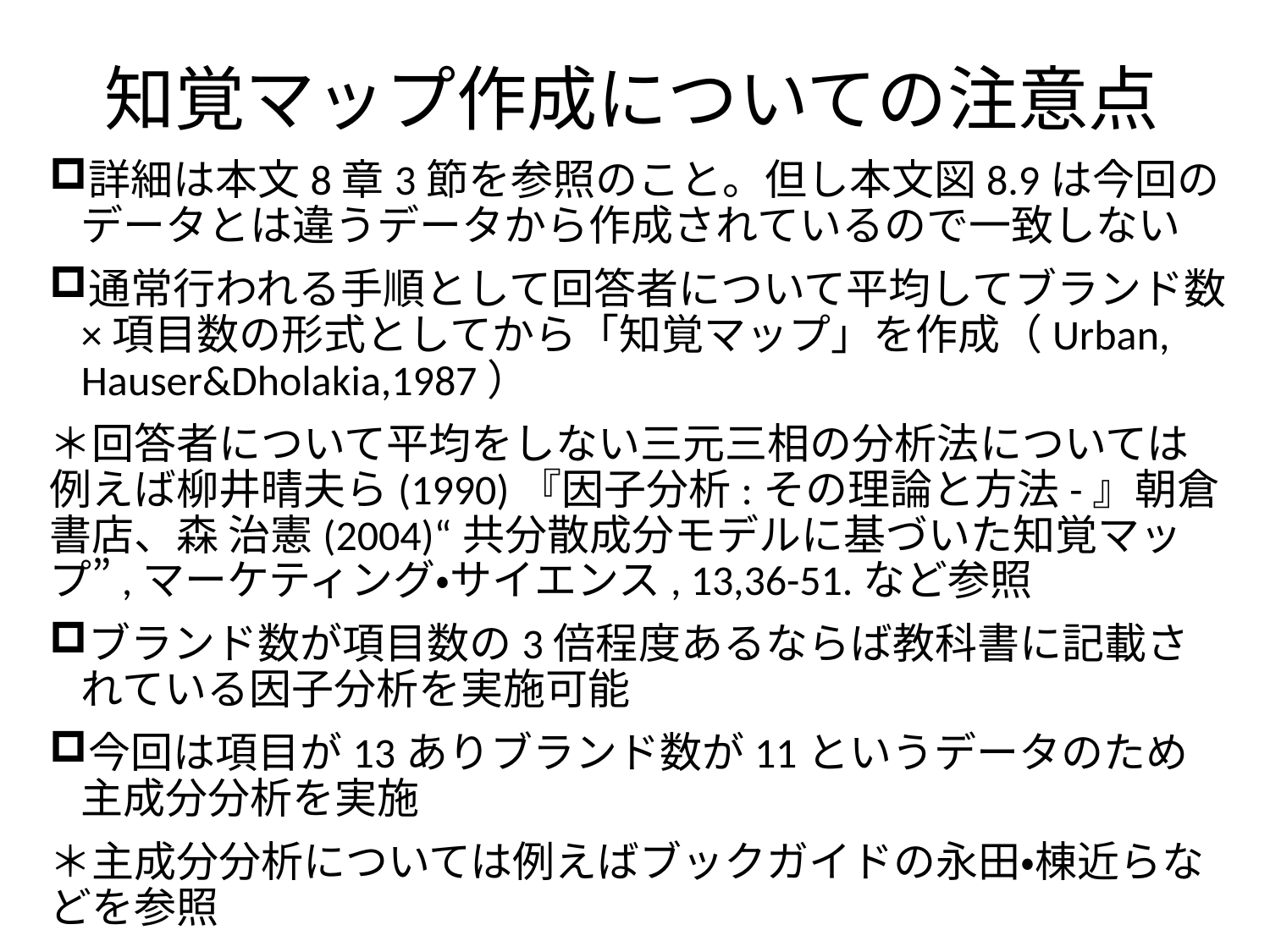

# 知覚マップ作成についての注意点
詳細は本文8章3節を参照のこと。但し本文図8.9は今回のデータとは違うデータから作成されているので一致しない
通常行われる手順として回答者について平均してブランド数×項目数の形式としてから「知覚マップ」を作成（Urban, Hauser&Dholakia,1987）
＊回答者について平均をしない三元三相の分析法については例えば柳井晴夫ら(1990)『因子分析:その理論と方法-』朝倉書店、森 治憲(2004)“共分散成分モデルに基づいた知覚マップ”,マーケティング・サイエンス, 13,36-51.など参照
ブランド数が項目数の3倍程度あるならば教科書に記載されている因子分析を実施可能
今回は項目が13ありブランド数が11というデータのため主成分分析を実施
＊主成分分析については例えばブックガイドの永田・棟近らなどを参照